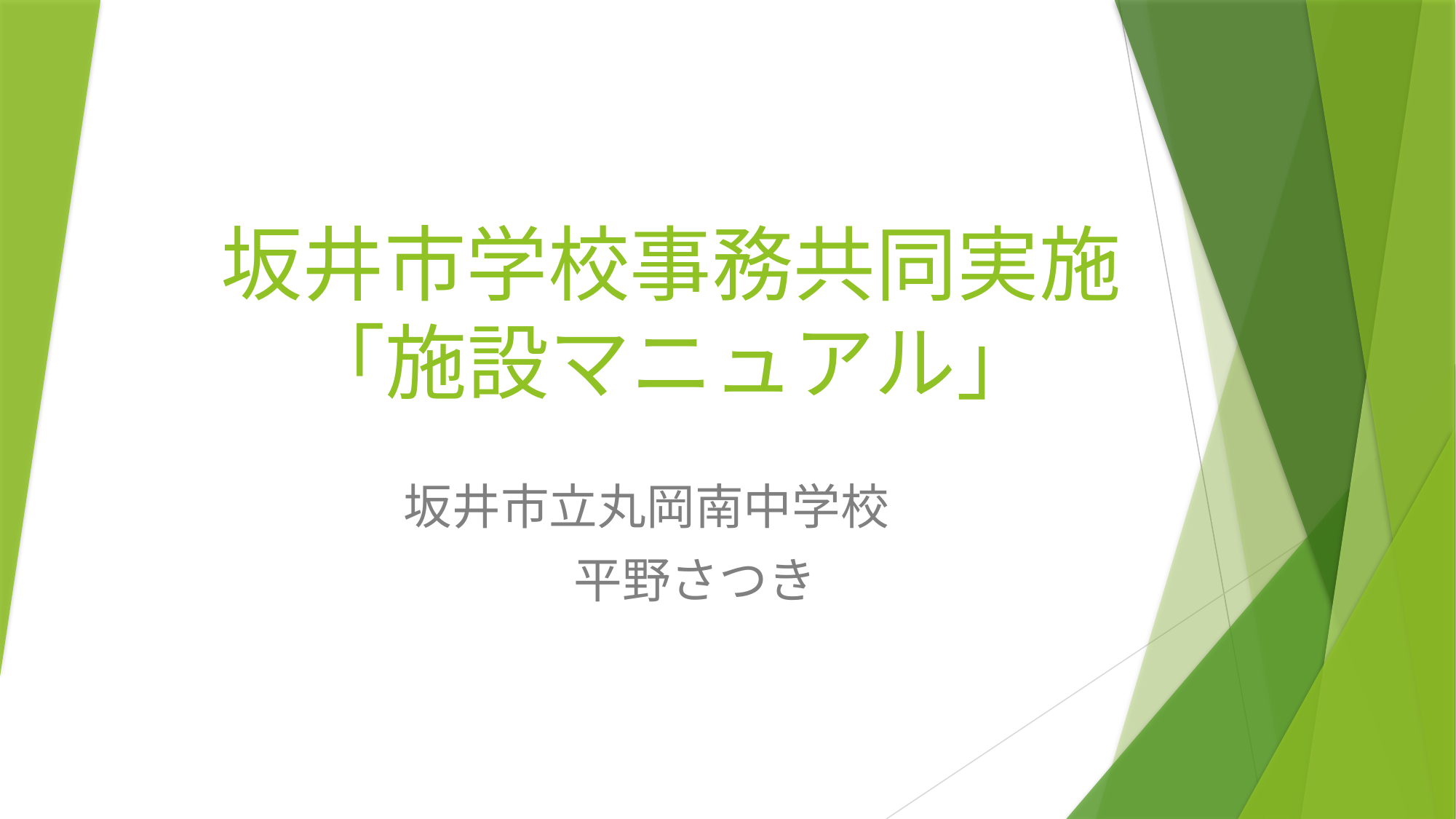

# 坂井市学校事務共同実施 「施設マニュアル」
坂井市立丸岡南中学校
　平野さつき